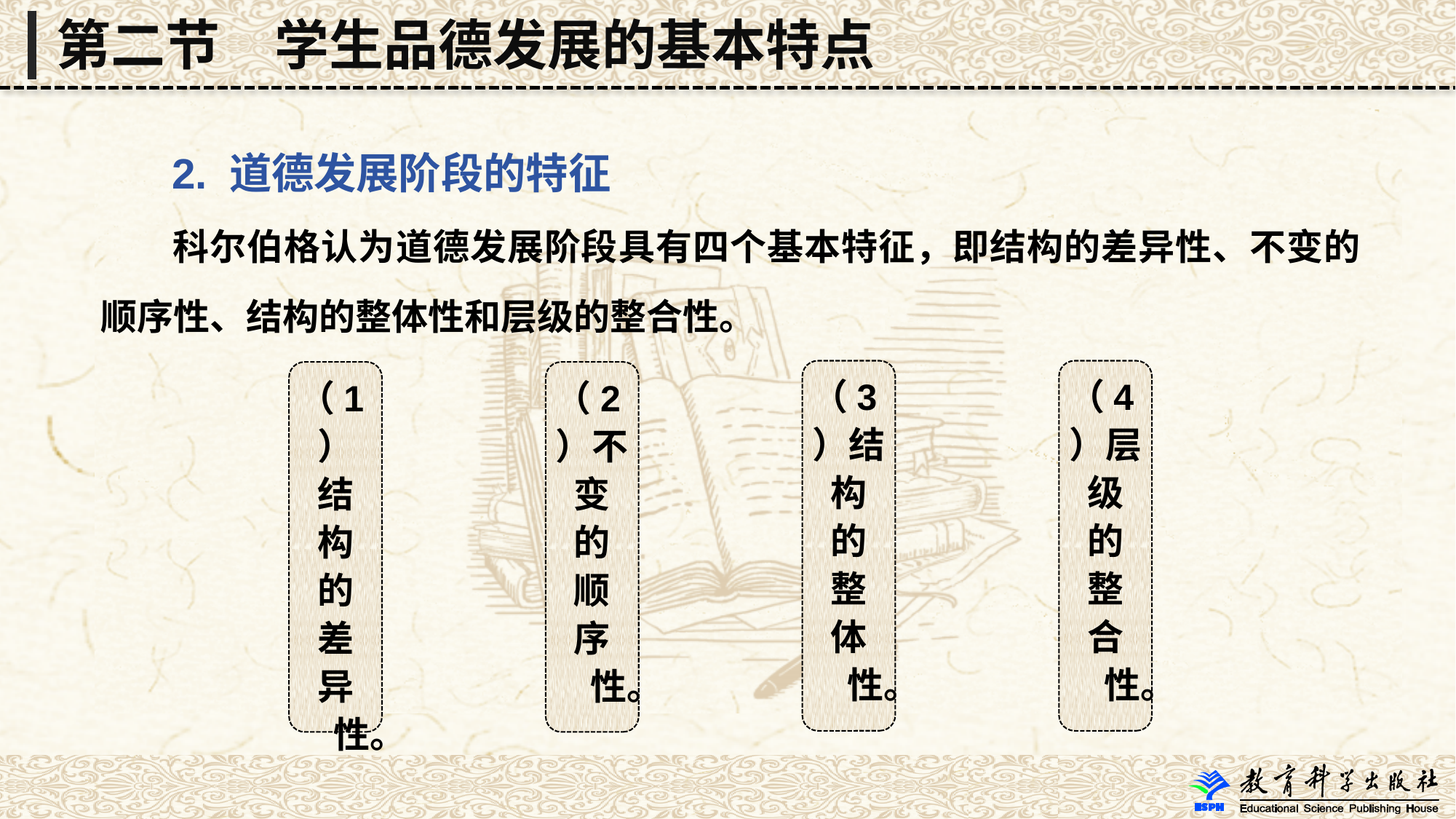

第二节　学生品德发展的基本特点
      2. 道德发展阶段的特征
       科尔伯格认为道德发展阶段具有四个基本特征，即结构的差异性、不变的顺序性、结构的整体性和层级的整合性。
（3）结
构
的
整
体
   性。

（4）层
级
的
整
合
   性。

（1）
结
构
的
差
异
   性。

（2）不
变
的
顺
序
   性。